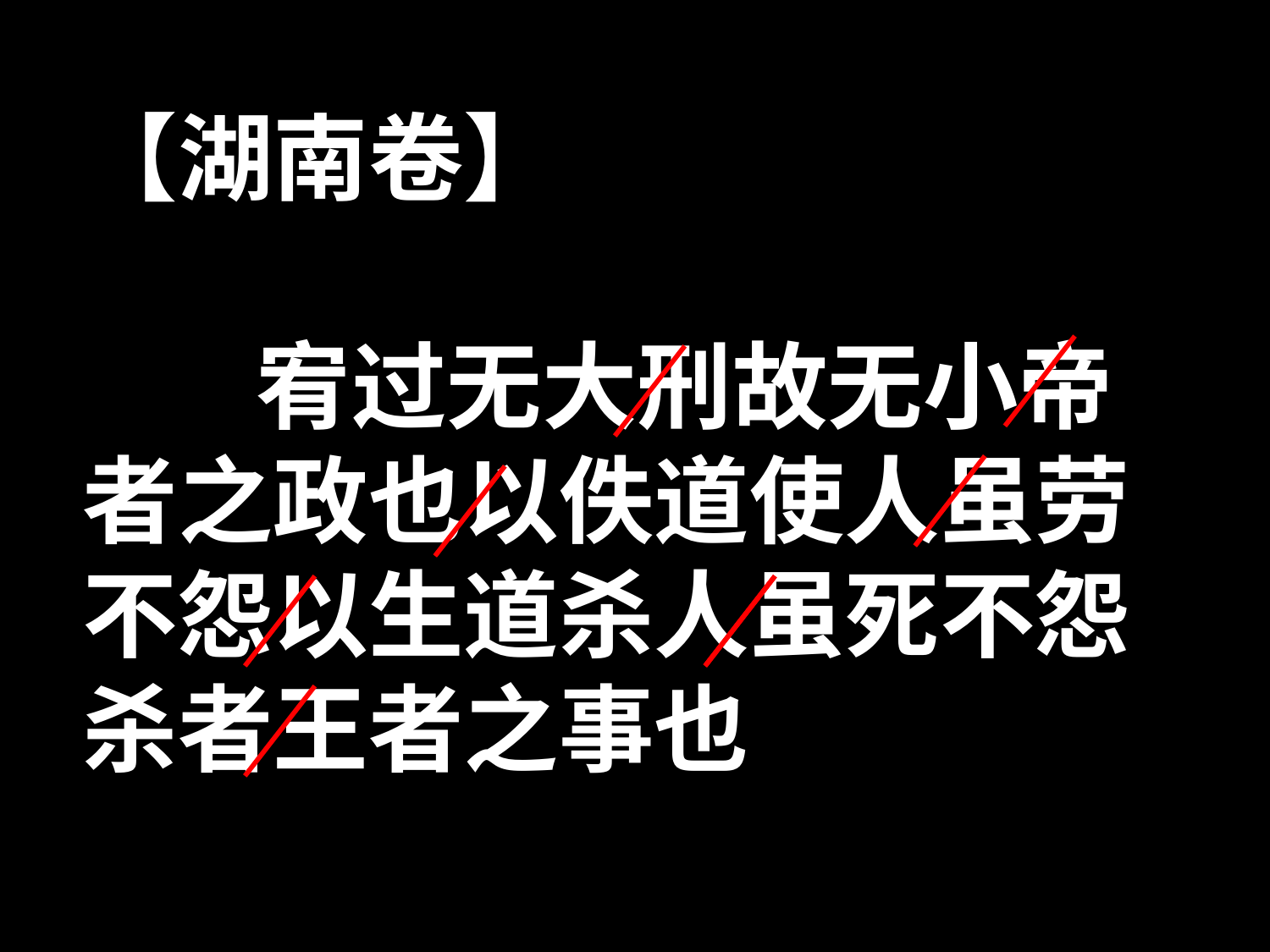

【湖南卷】

       宥过无大刑故无小帝
者之政也以佚道使人虽劳
不怨以生道杀人虽死不怨
杀者王者之事也